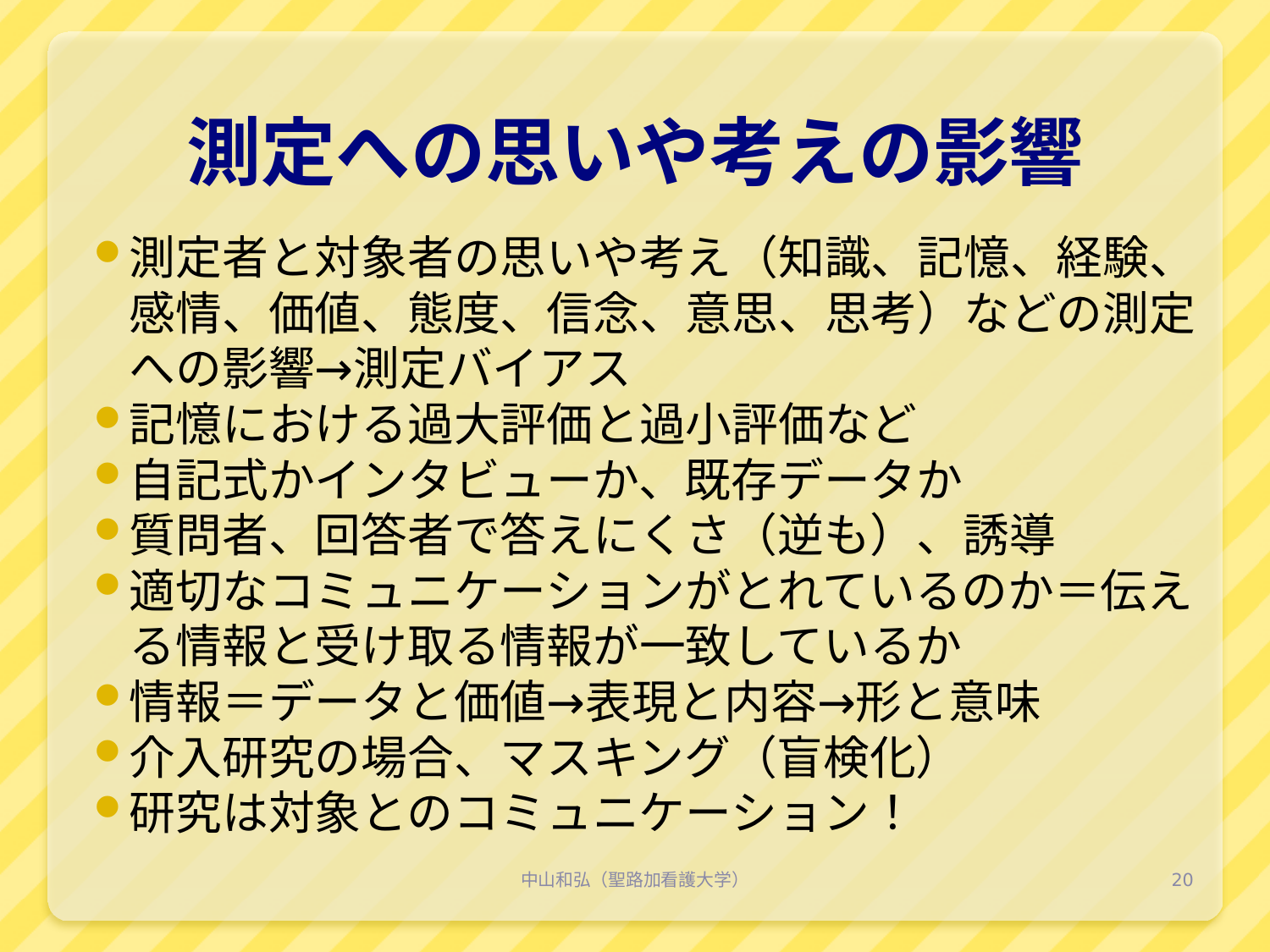

# 測定への思いや考えの影響
測定者と対象者の思いや考え（知識、記憶、経験、感情、価値、態度、信念、意思、思考）などの測定への影響→測定バイアス
記憶における過大評価と過小評価など
自記式かインタビューか、既存データか
質問者、回答者で答えにくさ（逆も）、誘導
適切なコミュニケーションがとれているのか＝伝える情報と受け取る情報が一致しているか
情報＝データと価値→表現と内容→形と意味
介入研究の場合、マスキング（盲検化）
研究は対象とのコミュニケーション！

中山和弘（聖路加看護大学）
20